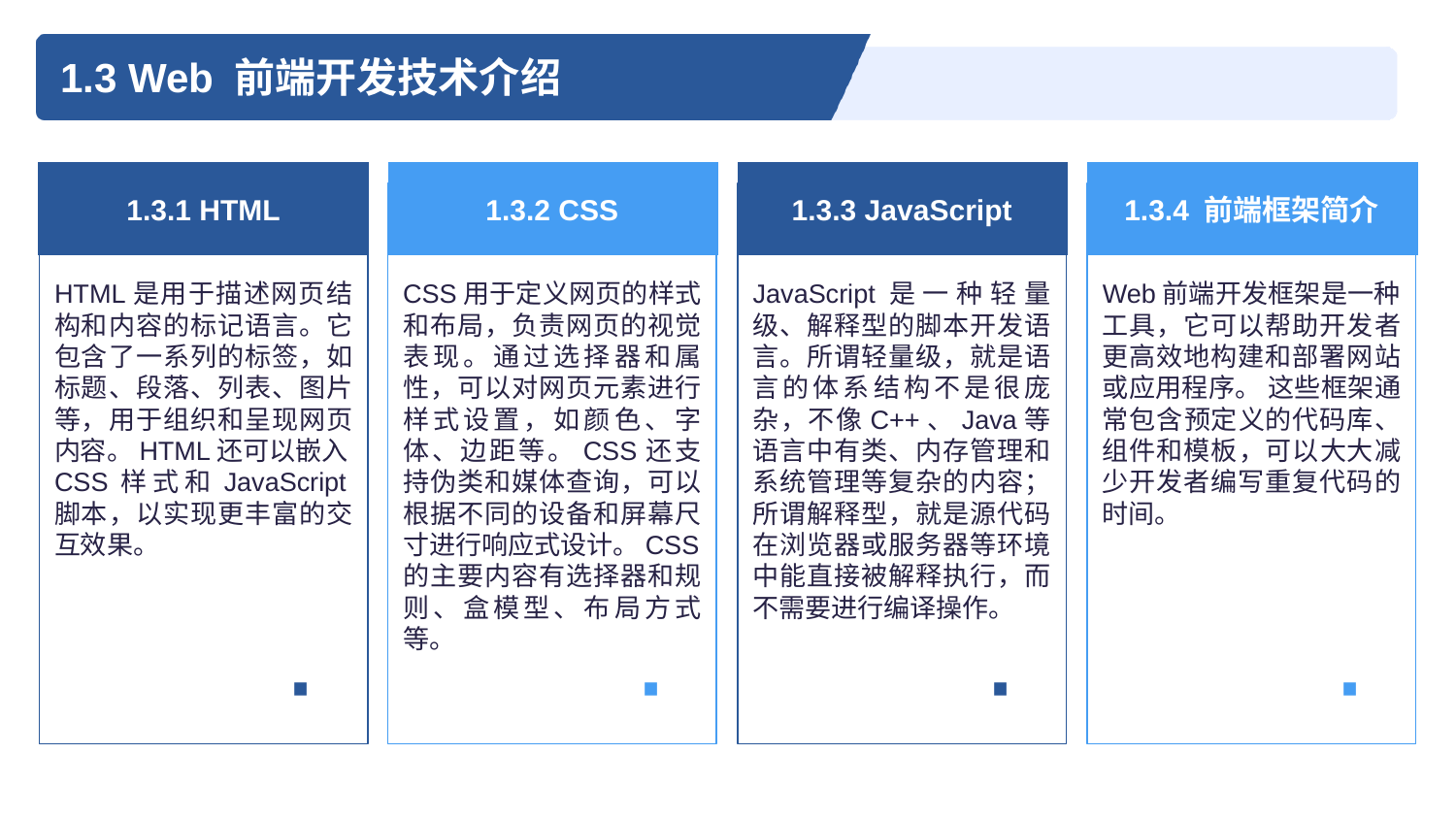

1.3 Web 前端开发技术介绍

1.3.1 HTML
1.3.2 CSS
1.3.3 JavaScript
1.3.4 前端框架简介

HTML是用于描述网页结构和内容的标记语言。它包含了一系列的标签，如标题、段落、列表、图片等，用于组织和呈现网页内容。HTML还可以嵌入CSS样式和JavaScript脚本，以实现更丰富的交互效果。
CSS用于定义网页的样式和布局，负责网页的视觉表现。通过选择器和属性，可以对网页元素进行样式设置，如颜色、字体、边距等。CSS还支持伪类和媒体查询，可以根据不同的设备和屏幕尺寸进行响应式设计。CSS的主要内容有选择器和规则、盒模型、布局方式等。
JavaScript是一种轻量级、解释型的脚本开发语言。所谓轻量级，就是语言的体系结构不是很庞杂，不像C++、Java等语言中有类、内存管理和系统管理等复杂的内容；所谓解释型，就是源代码在浏览器或服务器等环境中能直接被解释执行，而不需要进行编译操作。
Web前端开发框架是一种工具，它可以帮助开发者更高效地构建和部署网站或应用程序。 这些框架通常包含预定义的代码库、组件和模板，可以大大减少开发者编写重复代码的时间。
·
·
·
·